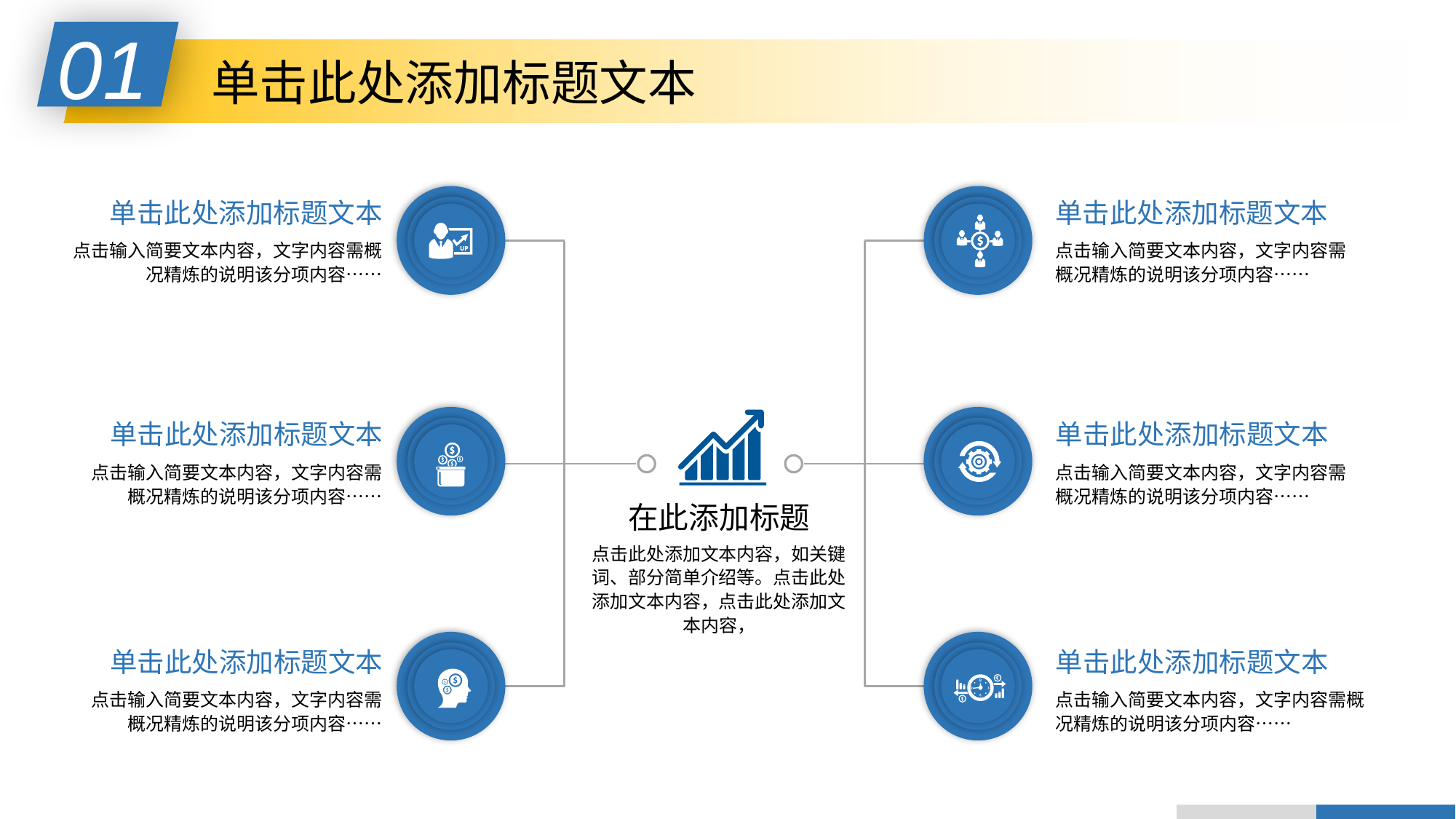

01
单击此处添加标题文本

单击此处添加标题文本
点击输入简要文本内容，文字内容需概况精炼的说明该分项内容……
单击此处添加标题文本
点击输入简要文本内容，文字内容需概况精炼的说明该分项内容……

单击此处添加标题文本
点击输入简要文本内容，文字内容需概况精炼的说明该分项内容……
单击此处添加标题文本

点击输入简要文本内容，文字内容需概况精炼的说明该分项内容……

在此添加标题
点击此处添加文本内容，如关键词、部分简单介绍等。点击此处添加文本内容，点击此处添加文本内容，

单击此处添加标题文本
点击输入简要文本内容，文字内容需概况精炼的说明该分项内容……
单击此处添加标题文本

点击输入简要文本内容，文字内容需概况精炼的说明该分项内容……